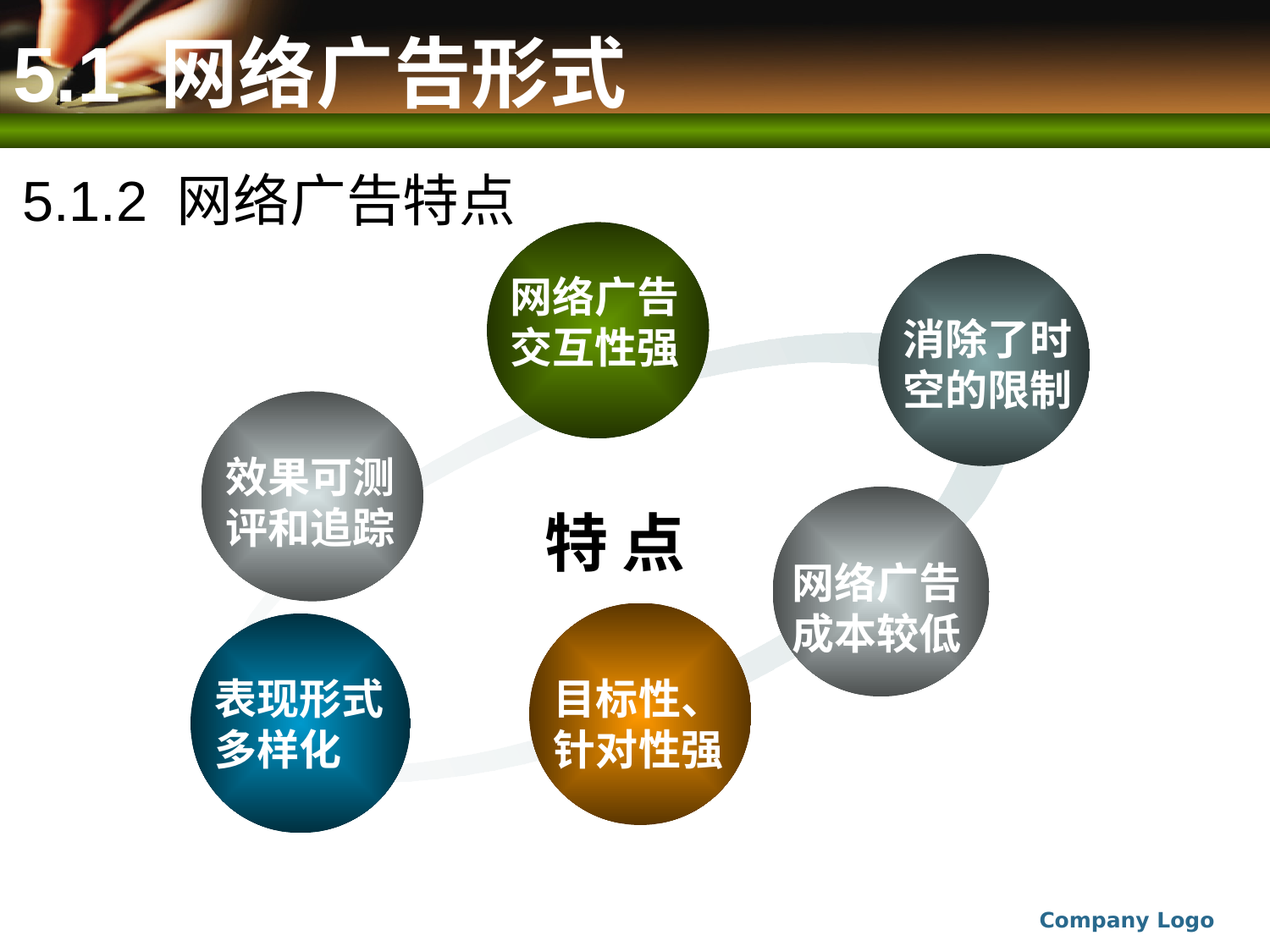

# 5.1 网络广告形式
5.1.2 网络广告特点

网络广告交互性强
消除了时
空的限制

特 点
网络广告
成本较低

表现形式
多样化
目标性、
针对性强

效果可测
评和追踪
Company Logo